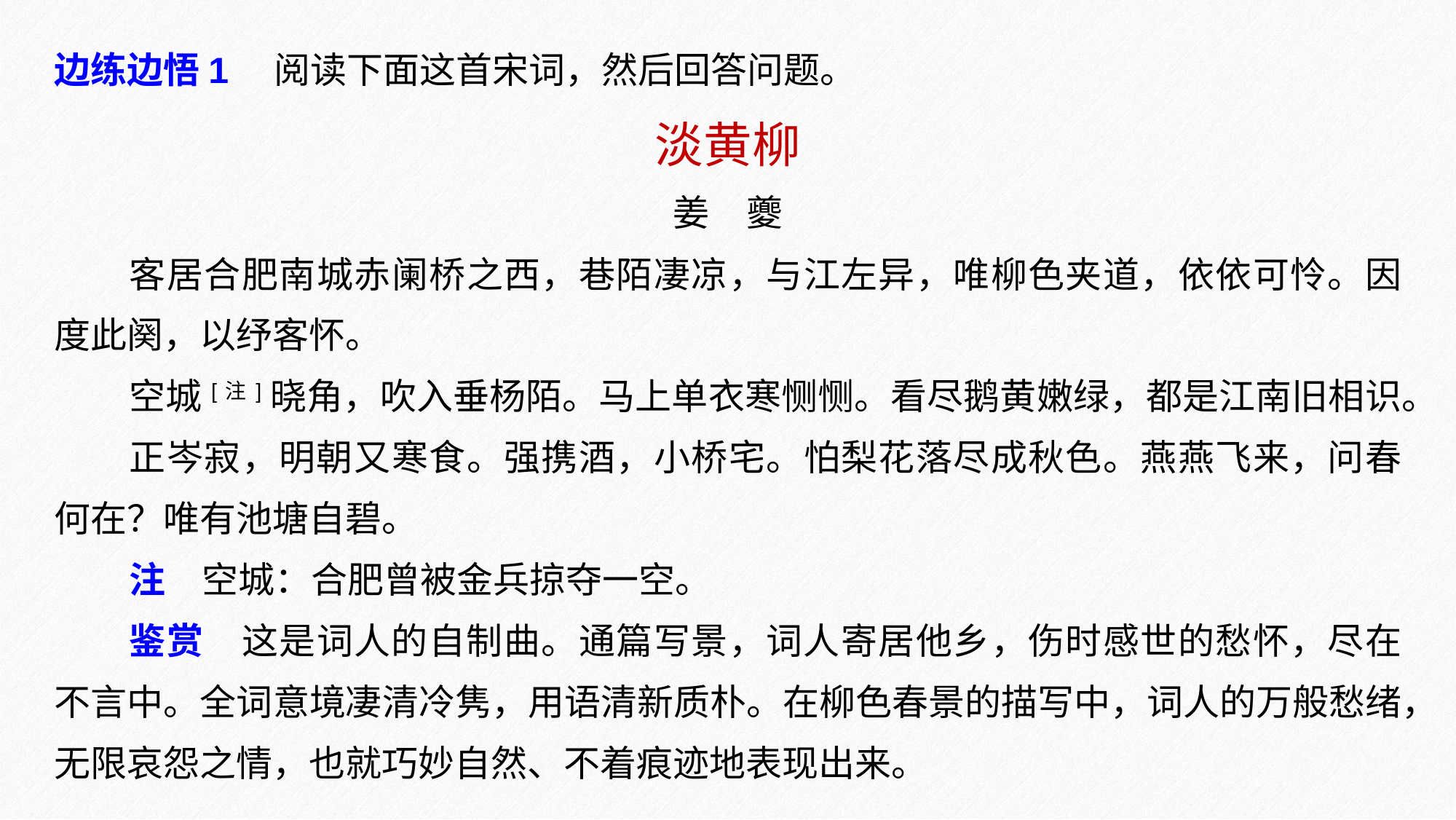

边练边悟1　阅读下面这首宋词，然后回答问题。
淡黄柳
姜　夔
客居合肥南城赤阑桥之西，巷陌凄凉，与江左异，唯柳色夹道，依依可怜。因度此阕，以纾客怀。
空城[注]晓角，吹入垂杨陌。马上单衣寒恻恻。看尽鹅黄嫩绿，都是江南旧相识。
正岑寂，明朝又寒食。强携酒，小桥宅。怕梨花落尽成秋色。燕燕飞来，问春何在？唯有池塘自碧。
注　空城：合肥曾被金兵掠夺一空。
鉴赏　这是词人的自制曲。通篇写景，词人寄居他乡，伤时感世的愁怀，尽在不言中。全词意境凄清冷隽，用语清新质朴。在柳色春景的描写中，词人的万般愁绪，无限哀怨之情，也就巧妙自然、不着痕迹地表现出来。